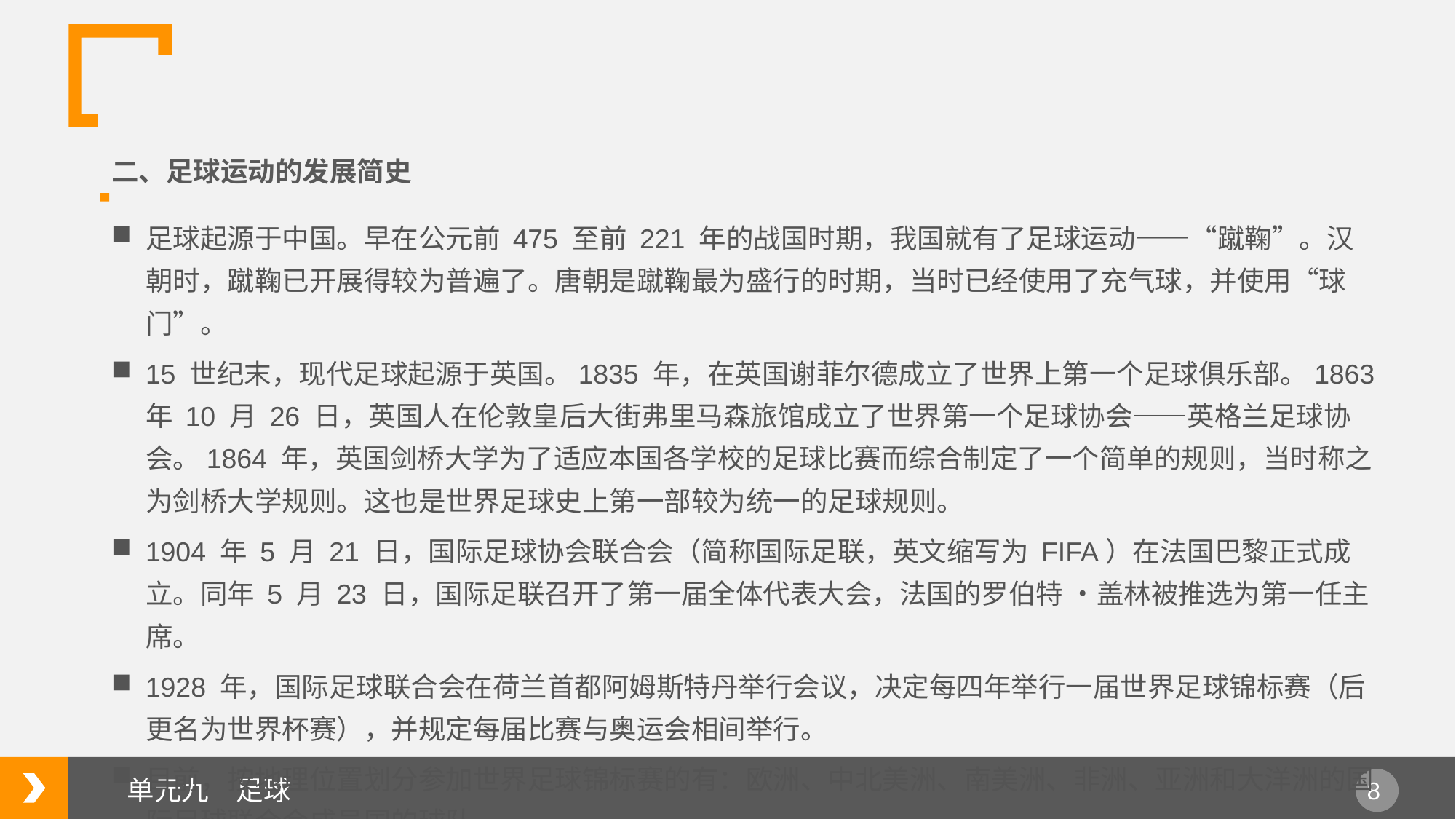

二、足球运动的发展简史

足球起源于中国。早在公元前 475 至前 221 年的战国时期，我国就有了足球运动——“蹴鞠”。汉朝时，蹴鞠已开展得较为普遍了。唐朝是蹴鞠最为盛行的时期，当时已经使用了充气球，并使用“球门”。
15 世纪末，现代足球起源于英国。1835 年，在英国谢菲尔德成立了世界上第一个足球俱乐部。1863 年 10 月 26 日，英国人在伦敦皇后大街弗里马森旅馆成立了世界第一个足球协会——英格兰足球协会。1864 年，英国剑桥大学为了适应本国各学校的足球比赛而综合制定了一个简单的规则，当时称之为剑桥大学规则。这也是世界足球史上第一部较为统一的足球规则。
1904 年 5 月 21 日，国际足球协会联合会（简称国际足联，英文缩写为 FIFA）在法国巴黎正式成立。同年 5 月 23 日，国际足联召开了第一届全体代表大会，法国的罗伯特 •盖林被推选为第一任主席。
1928 年，国际足球联合会在荷兰首都阿姆斯特丹举行会议，决定每四年举行一届世界足球锦标赛（后更名为世界杯赛），并规定每届比赛与奥运会相间举行。
目前，按地理位置划分参加世界足球锦标赛的有：欧洲、中北美洲、南美洲、非洲、亚洲和大洋洲的国际足球联合会成员国的球队。
单元九　足球